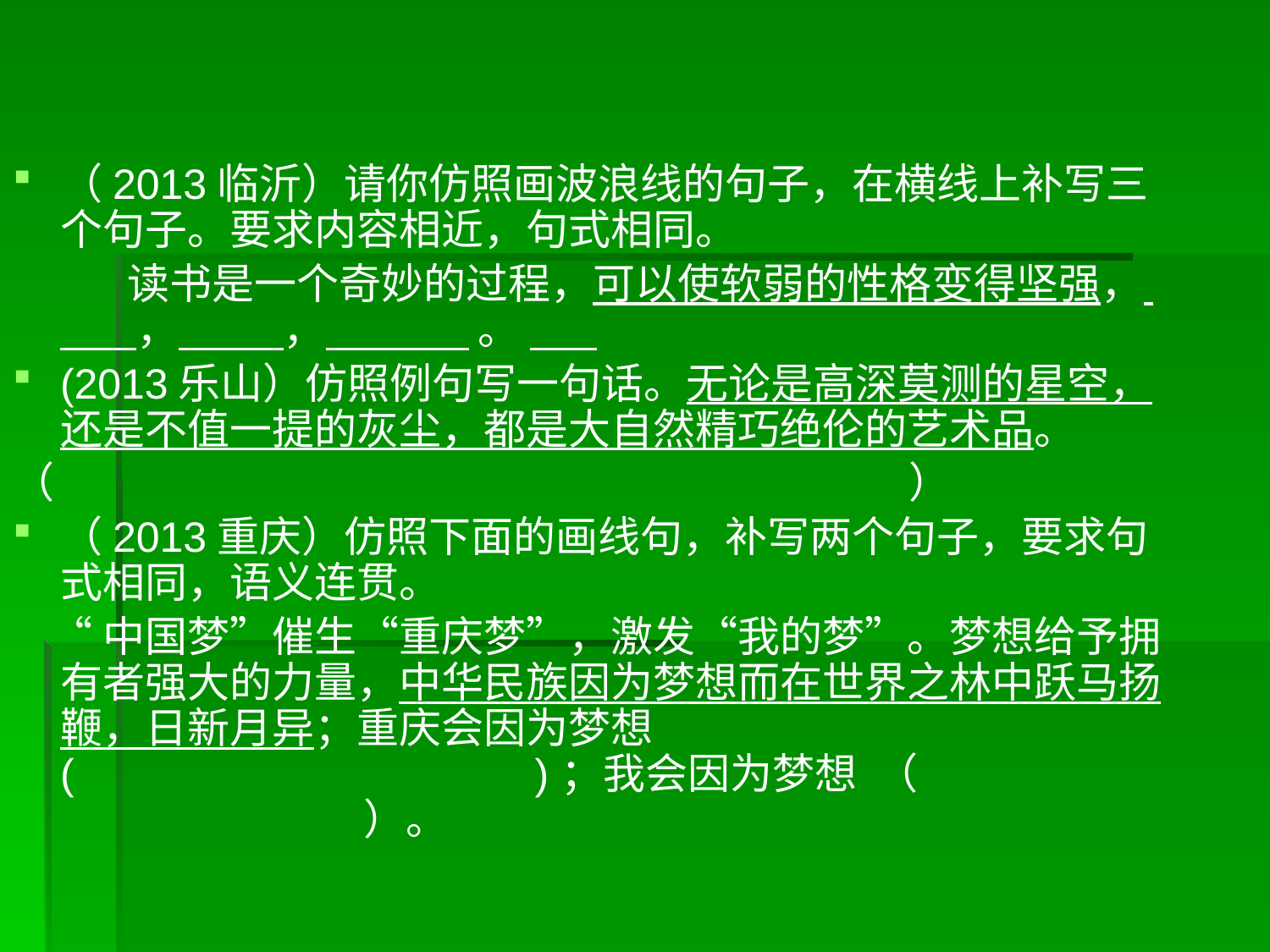

# （2013临沂）请你仿照画波浪线的句子，在横线上补写三个句子。要求内容相近，句式相同。
           读书是一个奇妙的过程，可以使软弱的性格变得坚强，          ，           ，                。
(2013乐山）仿照例句写一句话。无论是高深莫测的星空，还是不值一提的灰尘，都是大自然精巧绝伦的艺术品。
（                                                                                          ）
（2013重庆）仿照下面的画线句，补写两个句子，要求句式相同，语义连贯。
    “中国梦”催生“重庆梦”，激发“我的梦”。梦想给予拥有者强大的力量，中华民族因为梦想而在世界之林中跃马扬鞭，日新月异；重庆会因为梦想 (                                       )；我会因为梦想  （                                                          ）。